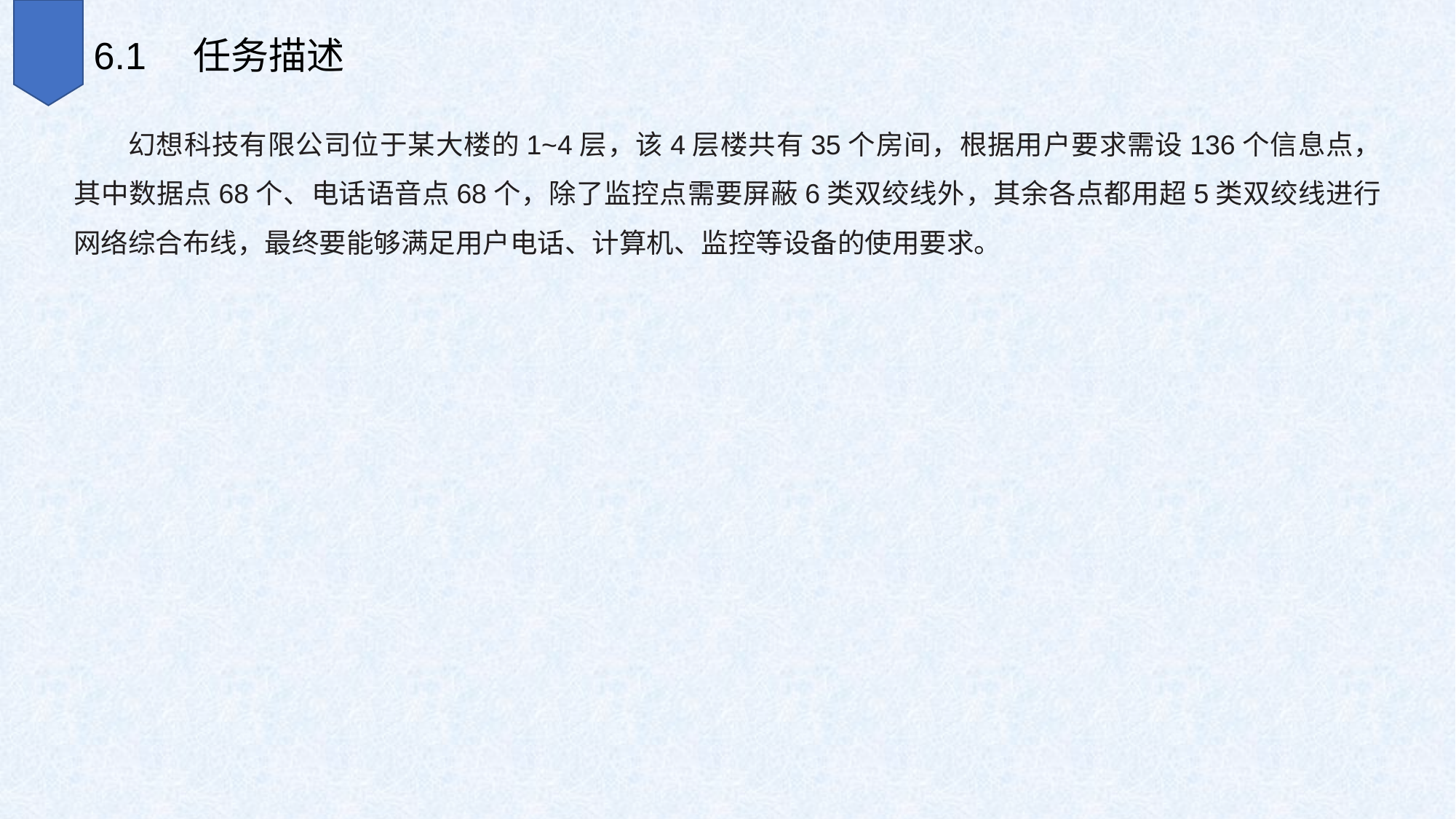

6.1　任务描述
幻想科技有限公司位于某大楼的1~4层，该4层楼共有35个房间，根据用户要求需设136个信息点，其中数据点68个、电话语音点68个，除了监控点需要屏蔽6类双绞线外，其余各点都用超5类双绞线进行网络综合布线，最终要能够满足用户电话、计算机、监控等设备的使用要求。